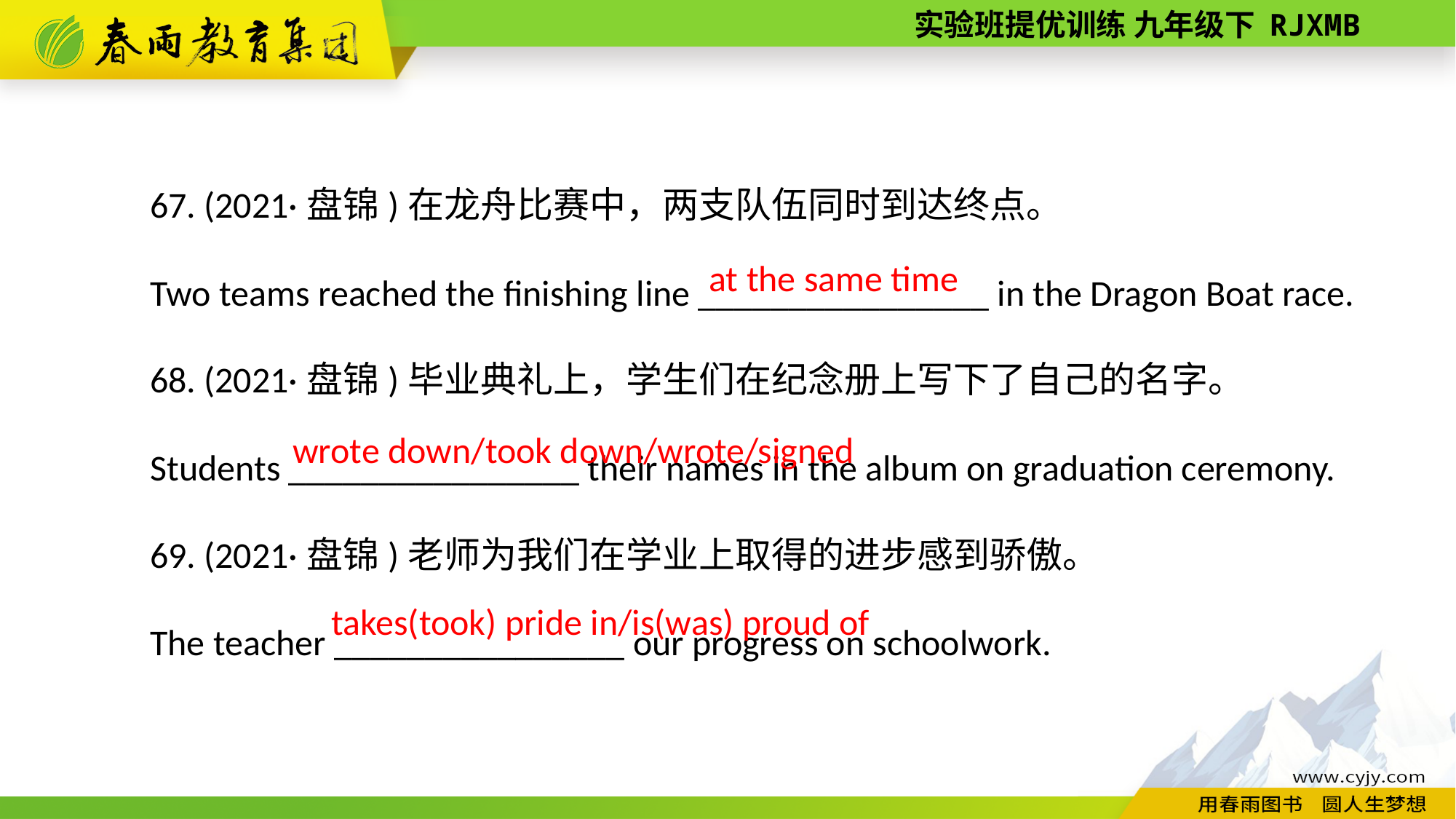

67. (2021·盘锦)在龙舟比赛中，两支队伍同时到达终点。
Two teams reached the finishing line ________________ in the Dragon Boat race.
68. (2021·盘锦)毕业典礼上，学生们在纪念册上写下了自己的名字。
Students ________________ their names in the album on graduation ceremony.
69. (2021·盘锦)老师为我们在学业上取得的进步感到骄傲。
The teacher ________________ our progress on schoolwork.
at the same time
wrote down/took down/wrote/signed
takes(took) pride in/is(was) proud of